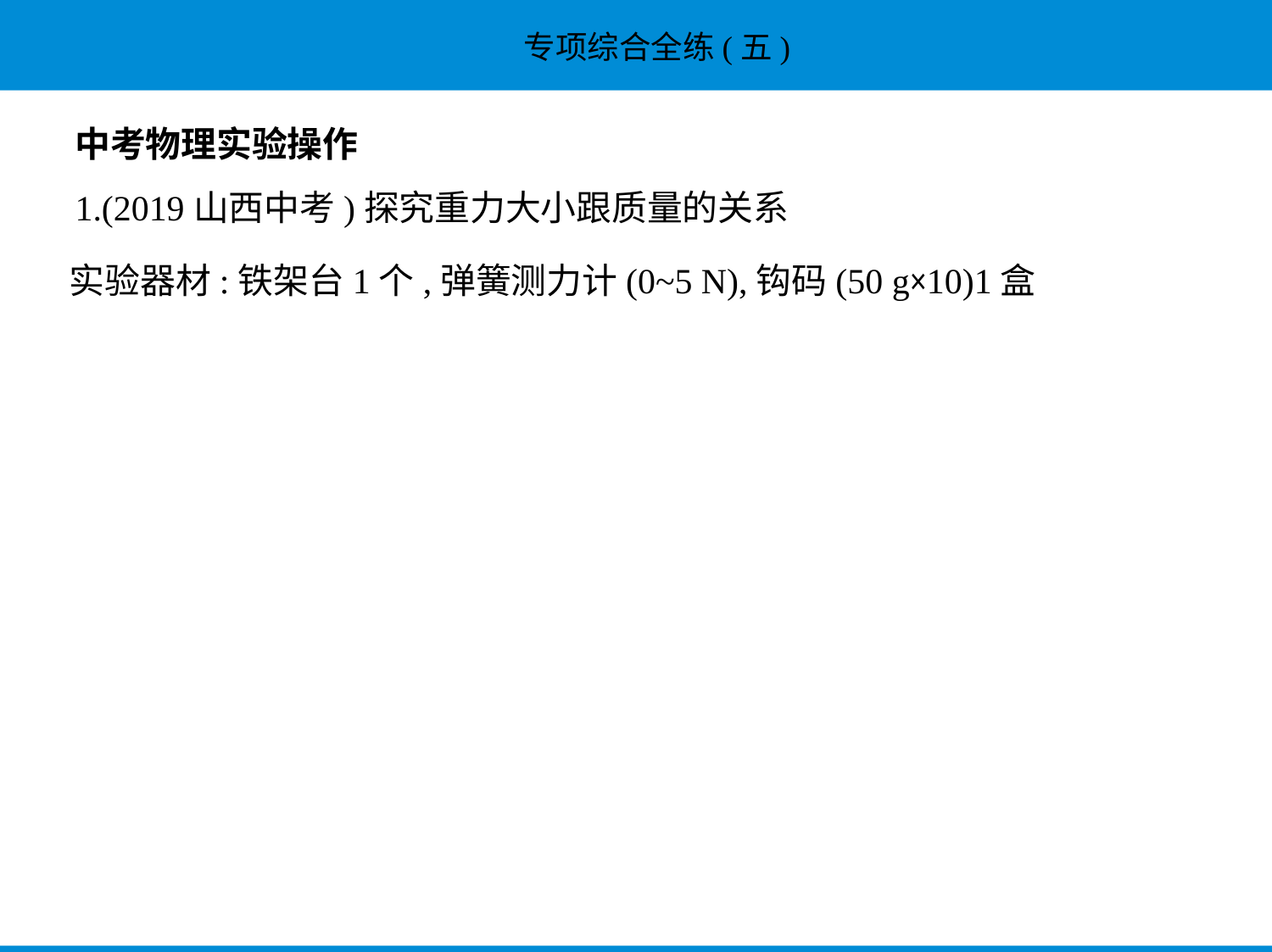

中考物理实验操作
1.(2019山西中考)探究重力大小跟质量的关系
实验器材:铁架台1个,弹簧测力计(0~5 N),钩码(50 g×10)1盒